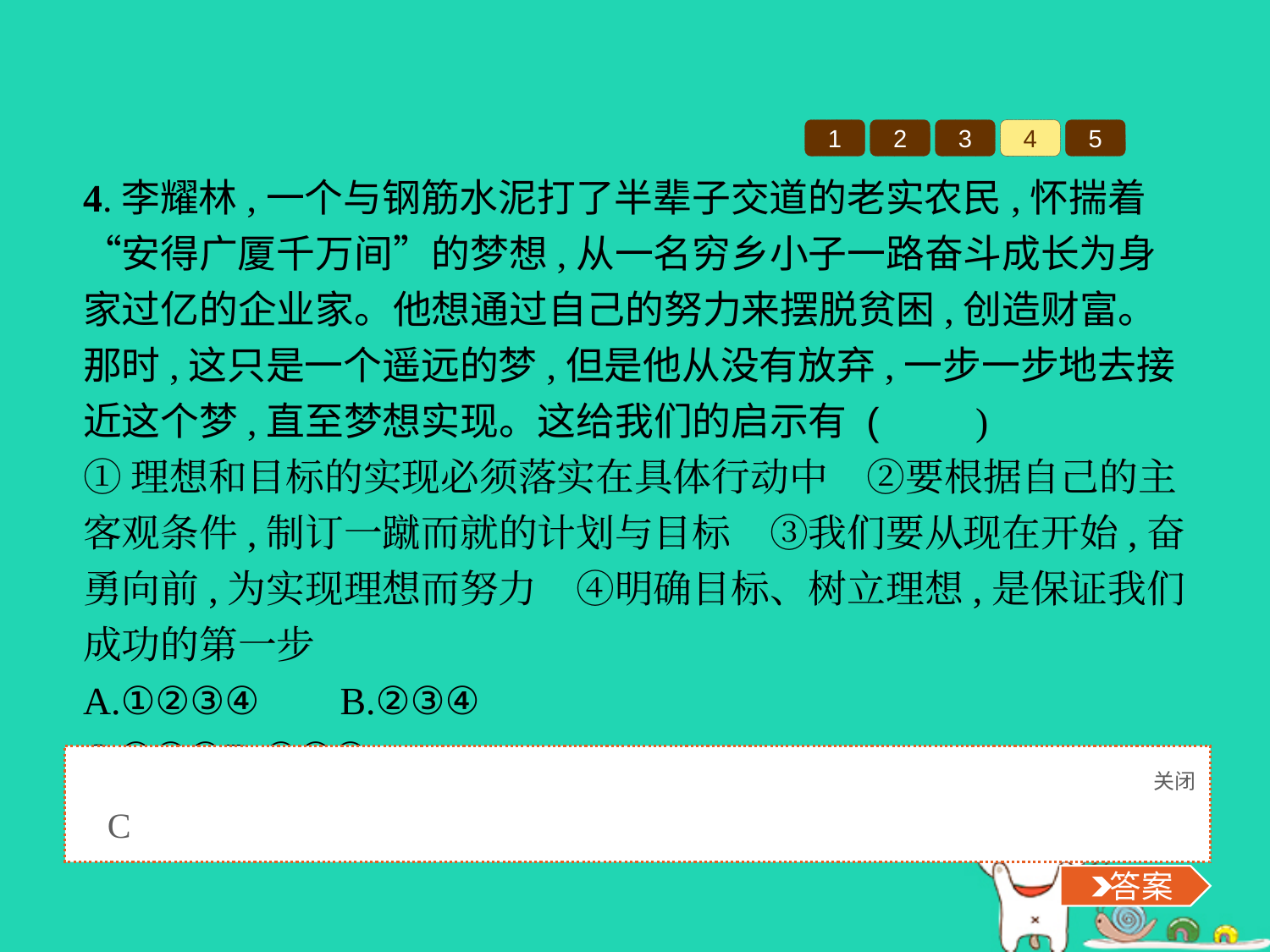

1
2
3
4
5
4.李耀林,一个与钢筋水泥打了半辈子交道的老实农民,怀揣着“安得广厦千万间”的梦想,从一名穷乡小子一路奋斗成长为身家过亿的企业家。他想通过自己的努力来摆脱贫困,创造财富。那时,这只是一个遥远的梦,但是他从没有放弃,一步一步地去接近这个梦,直至梦想实现。这给我们的启示有 (　　)
①理想和目标的实现必须落实在具体行动中　②要根据自己的主客观条件,制订一蹴而就的计划与目标　③我们要从现在开始,奋勇向前,为实现理想而努力　④明确目标、树立理想,是保证我们成功的第一步
A.①②③④	B.②③④
C.①③④	D.①②④

关闭
  答案

C
  答案